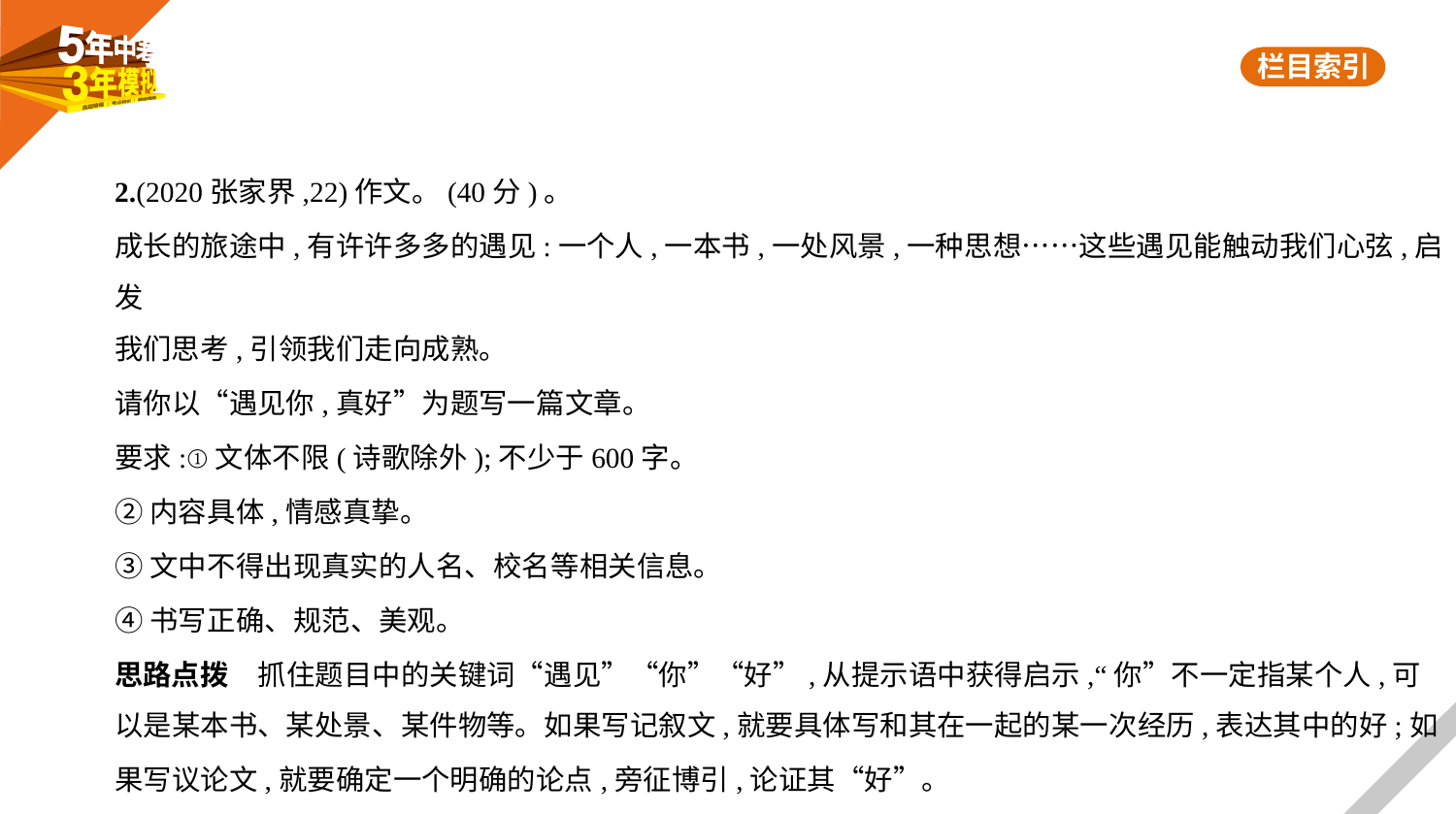

2.(2020张家界,22)作文。(40分)。
成长的旅途中,有许许多多的遇见:一个人,一本书,一处风景,一种思想……这些遇见能触动我们心弦,启发
我们思考,引领我们走向成熟。
请你以“遇见你,真好”为题写一篇文章。
要求:①文体不限(诗歌除外);不少于600字。
②内容具体,情感真挚。
③文中不得出现真实的人名、校名等相关信息。
④书写正确、规范、美观。
思路点拨　抓住题目中的关键词“遇见”“你”“好”,从提示语中获得启示,“你”不一定指某个人,可
以是某本书、某处景、某件物等。如果写记叙文,就要具体写和其在一起的某一次经历,表达其中的好;如
果写议论文,就要确定一个明确的论点,旁征博引,论证其“好”。